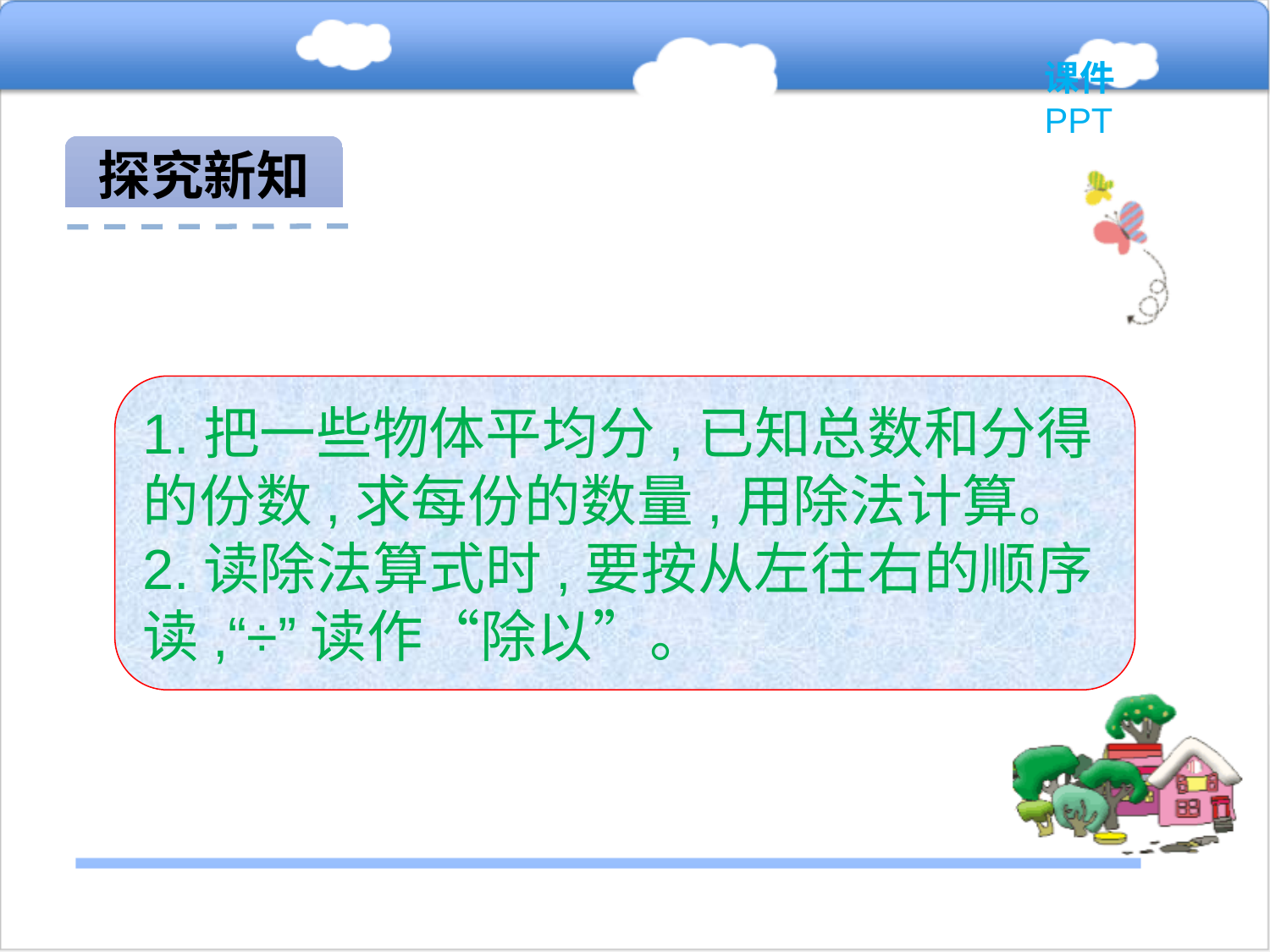

课件PPT
探究新知

1.把一些物体平均分,已知总数和分得的份数,求每份的数量,用除法计算。
2.读除法算式时,要按从左往右的顺序读,“÷”读作“除以”。